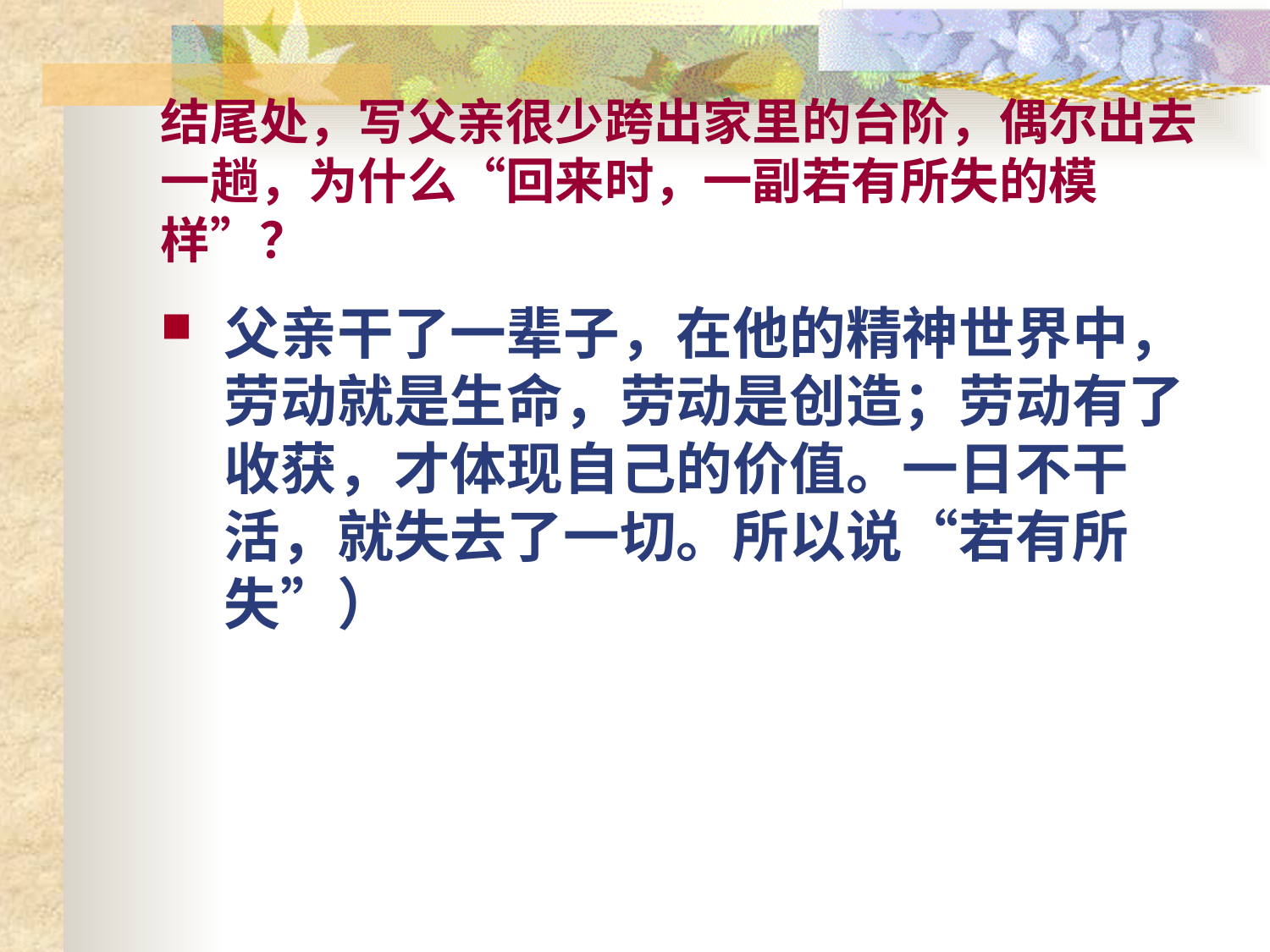

# 结尾处，写父亲很少跨出家里的台阶，偶尔出去一趟，为什么“回来时，一副若有所失的模样”？
父亲干了一辈子，在他的精神世界中，劳动就是生命，劳动是创造；劳动有了收获，才体现自己的价值。一日不干活，就失去了一切。所以说“若有所失”）